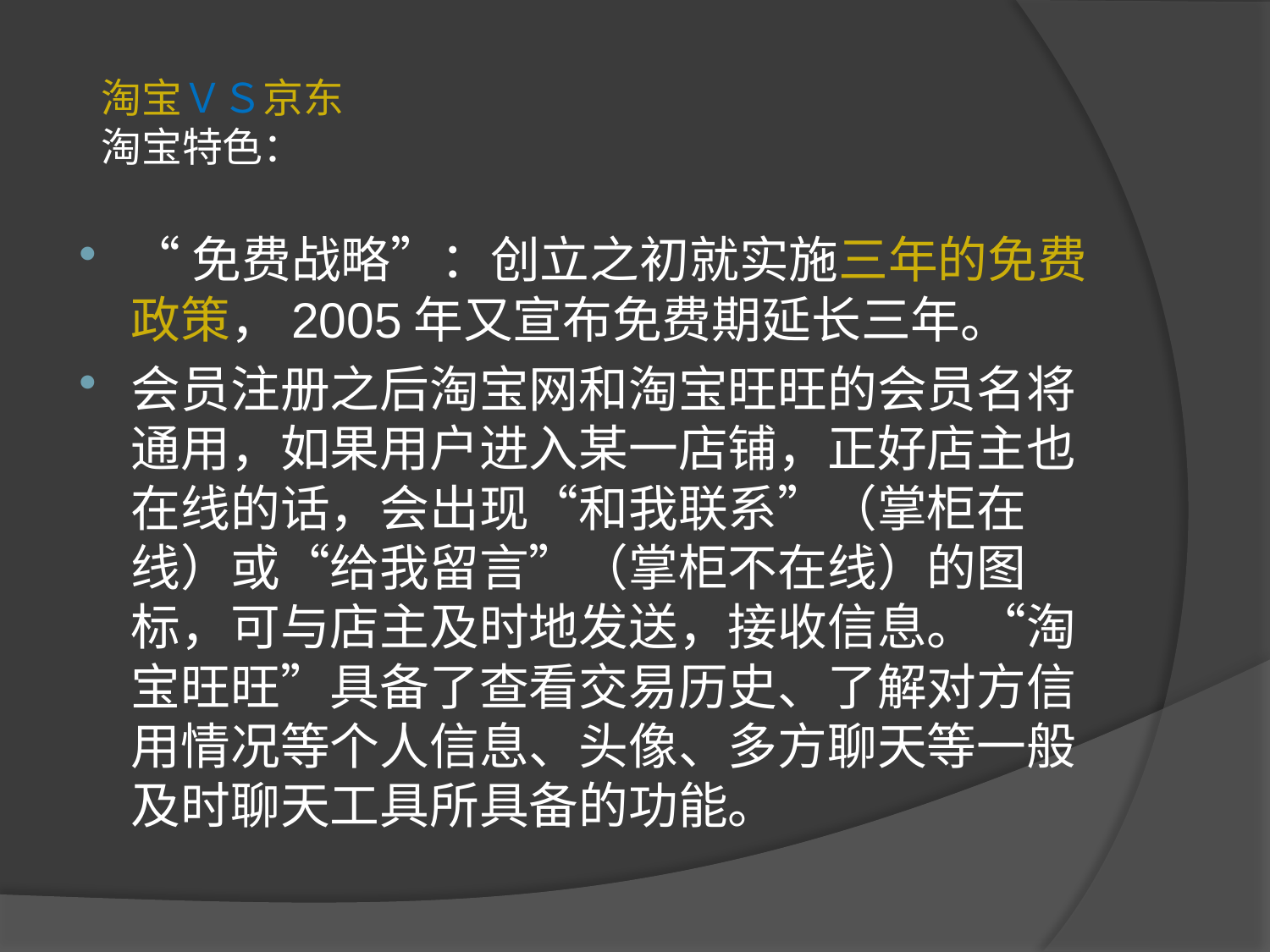

# 淘宝ＶＳ京东 淘宝特色：
“免费战略”：创立之初就实施三年的免费政策，2005年又宣布免费期延长三年。
会员注册之后淘宝网和淘宝旺旺的会员名将通用，如果用户进入某一店铺，正好店主也在线的话，会出现“和我联系”（掌柜在线）或“给我留言”（掌柜不在线）的图标，可与店主及时地发送，接收信息。“淘宝旺旺”具备了查看交易历史、了解对方信用情况等个人信息、头像、多方聊天等一般及时聊天工具所具备的功能。